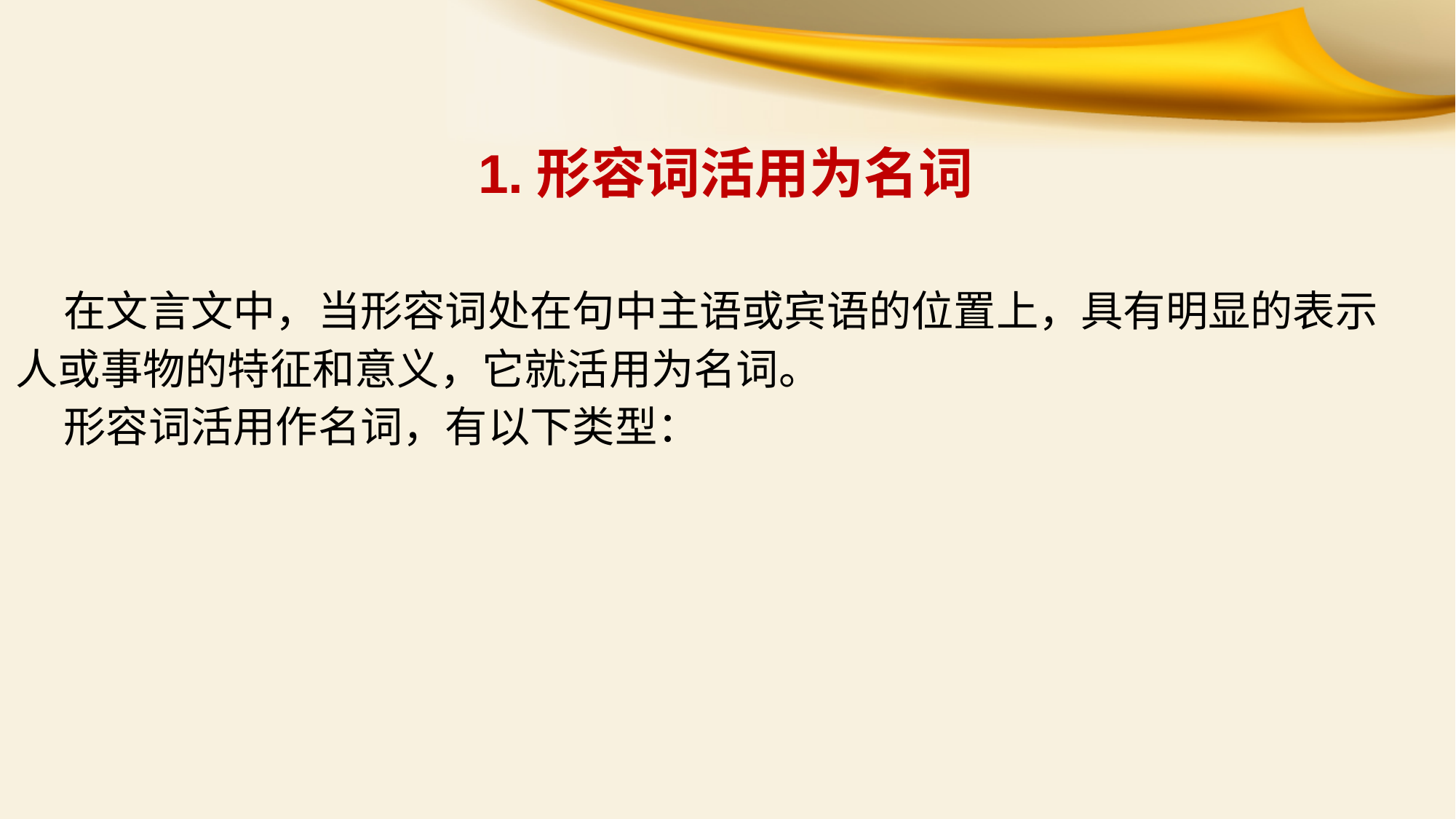

1.形容词活用为名词
    在文言文中，当形容词处在句中主语或宾语的位置上，具有明显的表示人或事物的特征和意义，它就活用为名词。
    形容词活用作名词，有以下类型：